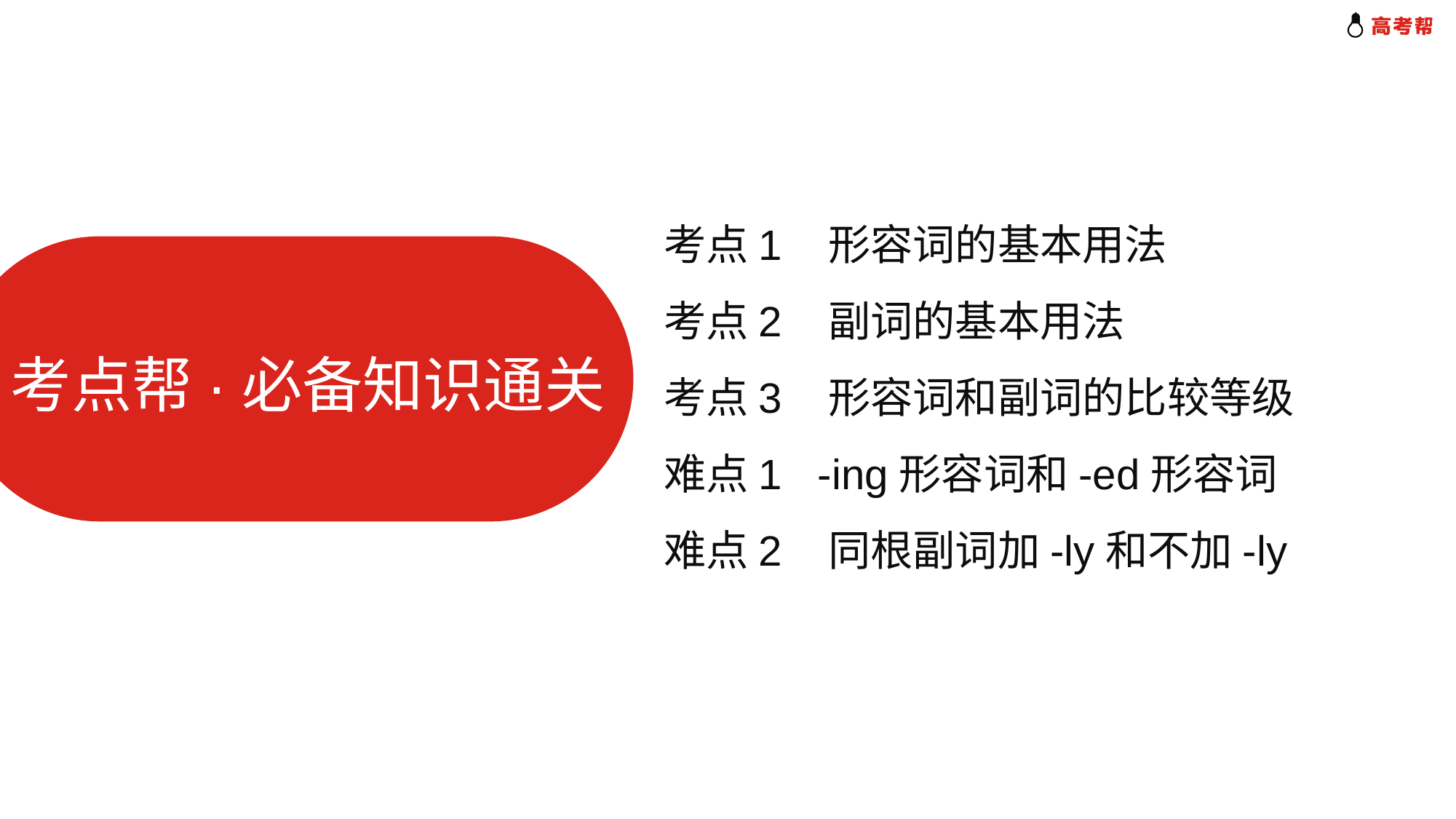

考点1   形容词的基本用法
考点2   副词的基本用法
考点3   形容词和副词的比较等级
难点1   -ing形容词和-ed形容词
难点2   同根副词加-ly和不加-ly
考点帮·必备知识通关